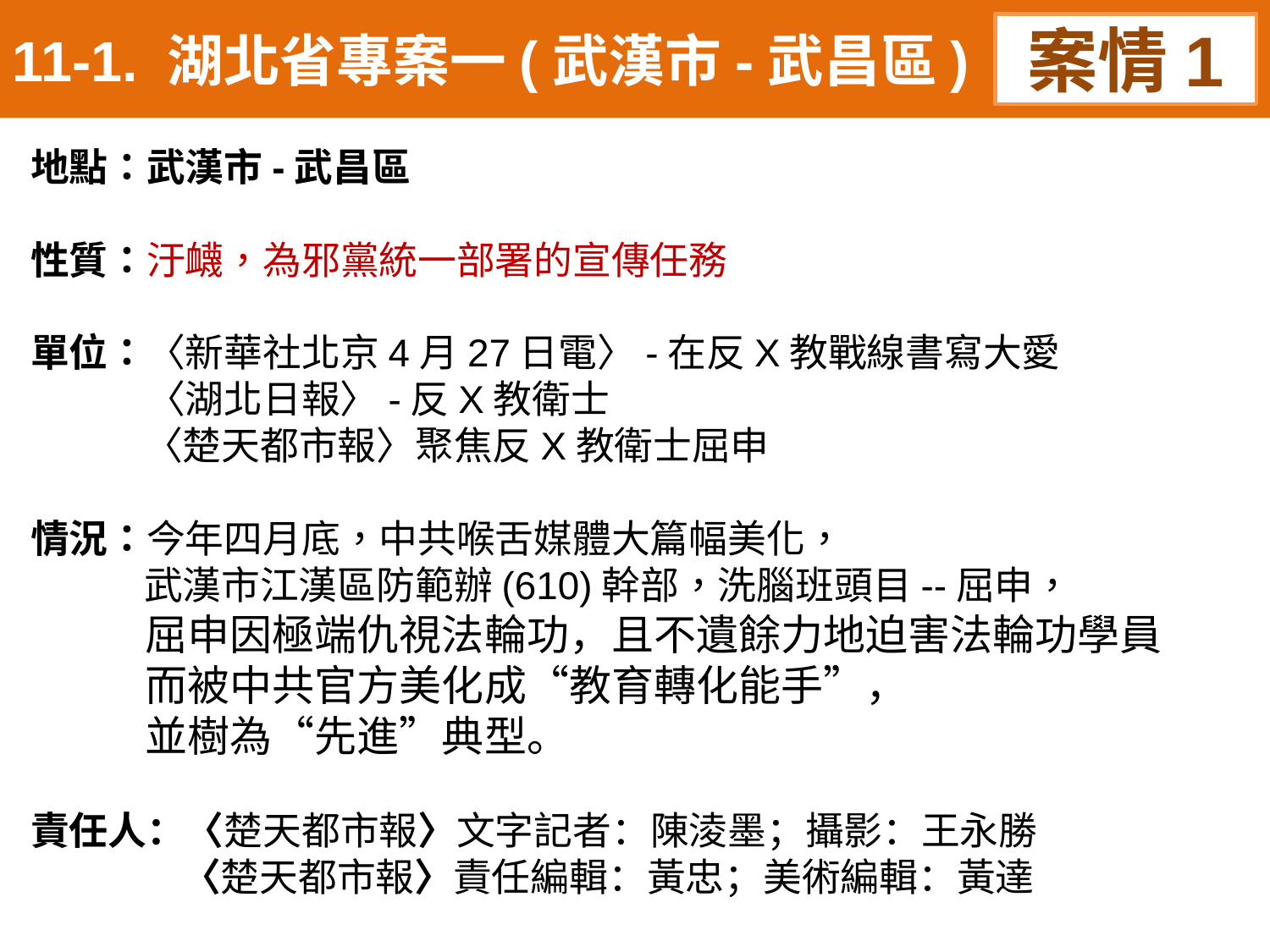

11-1. 湖北省專案一(武漢市-武昌區)
案情1

地點：武漢市-武昌區

性質：汙衊，為邪黨統一部署的宣傳任務

單位：〈新華社北京4月27日電〉-在反X教戰線書寫大愛
            〈湖北日報〉-反X教衛士
            〈楚天都市報〉聚焦反X教衛士屈申

情況：今年四月底，中共喉舌媒體大篇幅美化，
            武漢市江漢區防範辦(610)幹部，洗腦班頭目--屈申，
           屈申因極端仇視法輪功，且不遺餘力地迫害法輪功學員
           而被中共官方美化成“教育轉化能手”，
           並樹為“先進”典型。

責任人：〈楚天都市報〉文字記者：陳淩墨；攝影：王永勝
                〈楚天都市報〉責任編輯：黃忠；美術編輯：黃達